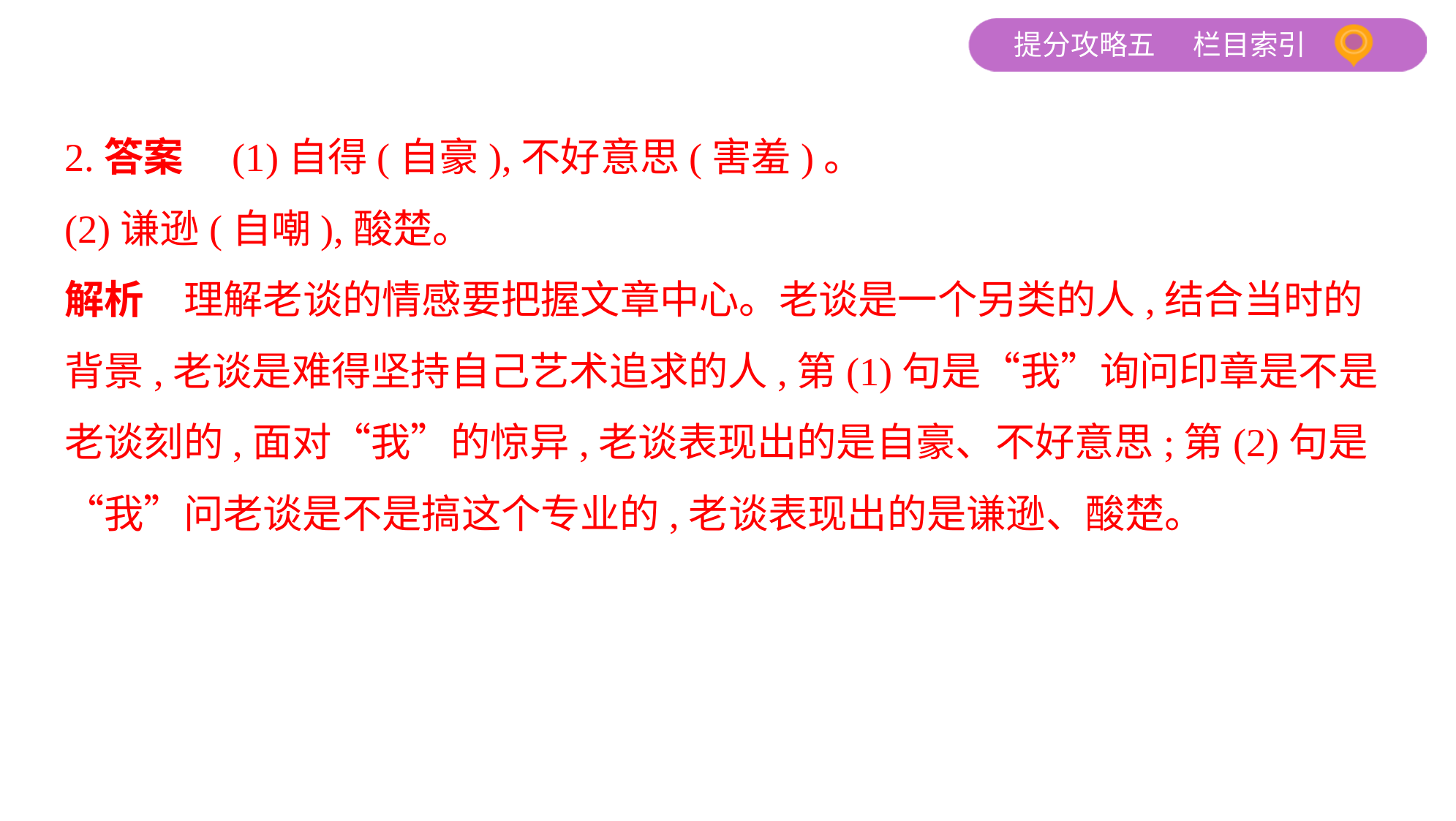

2.答案　(1)自得(自豪),不好意思(害羞)。
(2)谦逊(自嘲),酸楚。
解析　理解老谈的情感要把握文章中心。老谈是一个另类的人,结合当时的
背景,老谈是难得坚持自己艺术追求的人,第(1)句是“我”询问印章是不是
老谈刻的,面对“我”的惊异,老谈表现出的是自豪、不好意思;第(2)句是
“我”问老谈是不是搞这个专业的,老谈表现出的是谦逊、酸楚。